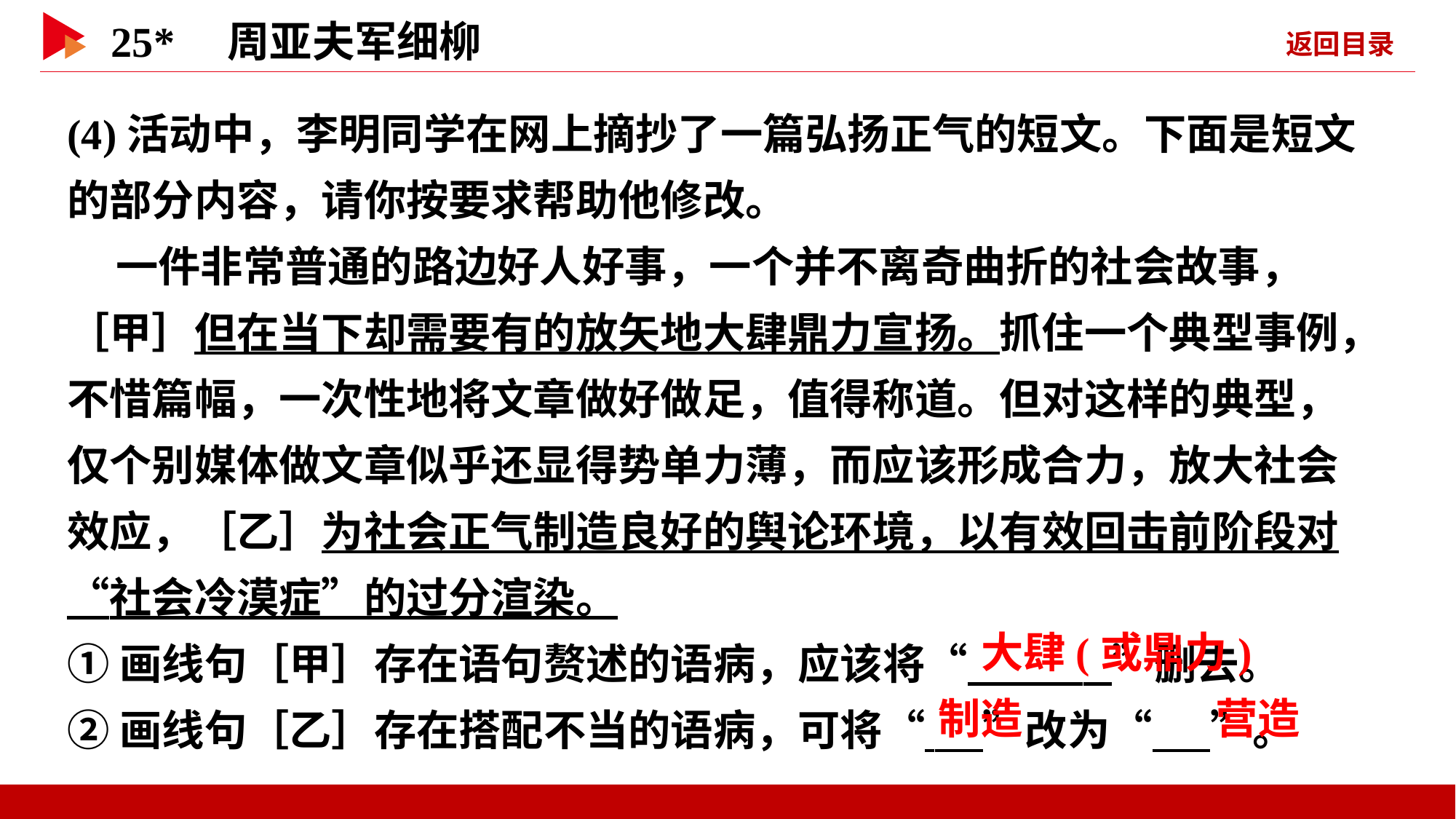

(4)活动中，李明同学在网上摘抄了一篇弘扬正气的短文。下面是短文的部分内容，请你按要求帮助他修改。
    一件非常普通的路边好人好事，一个并不离奇曲折的社会故事，［甲］但在当下却需要有的放矢地大肆鼎力宣扬。抓住一个典型事例，不惜篇幅，一次性地将文章做好做足，值得称道。但对这样的典型，仅个别媒体做文章似乎还显得势单力薄，而应该形成合力，放大社会效应，［乙］为社会正气制造良好的舆论环境，以有效回击前阶段对“社会冷漠症”的过分渲染。
①画线句［甲］存在语句赘述的语病，应该将“               ”删去。
②画线句［乙］存在搭配不当的语病，可将“      ”改为“      ”。
 大肆(或鼎力)
 制造
 营造